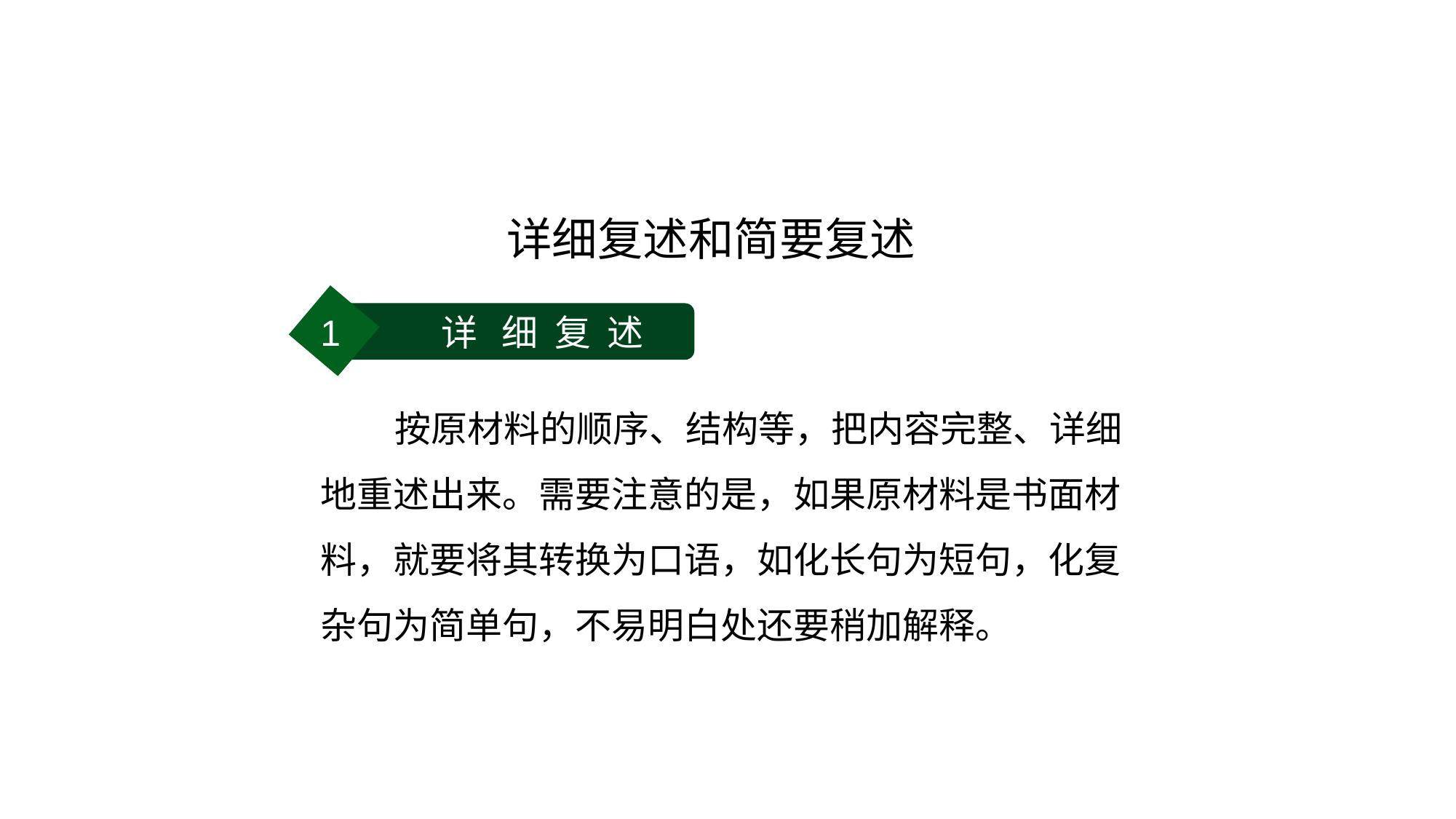

# 详细复述和简要复述

1         详   细  复  述
        按原材料的顺序、结构等，把内容完整、详细地重述出来。需要注意的是，如果原材料是书面材料，就要将其转换为口语，如化长句为短句，化复杂句为简单句，不易明白处还要稍加解释。